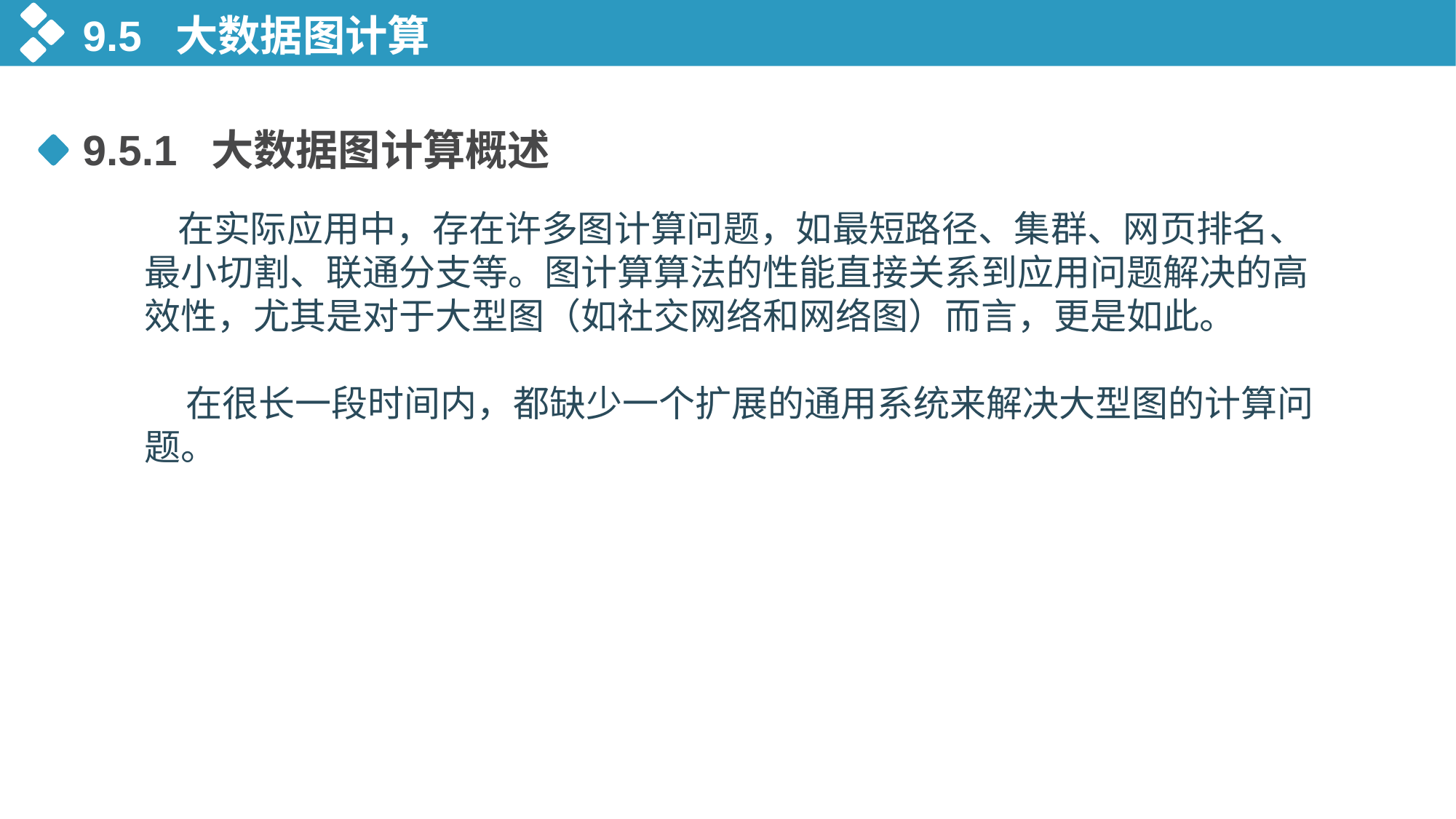

9.5  大数据图计算

9.5.1  大数据图计算概述

   在实际应用中，存在许多图计算问题，如最短路径、集群、网页排名、最小切割、联通分支等。图计算算法的性能直接关系到应用问题解决的高效性，尤其是对于大型图（如社交网络和网络图）而言，更是如此。

    在很长一段时间内，都缺少一个扩展的通用系统来解决大型图的计算问题。